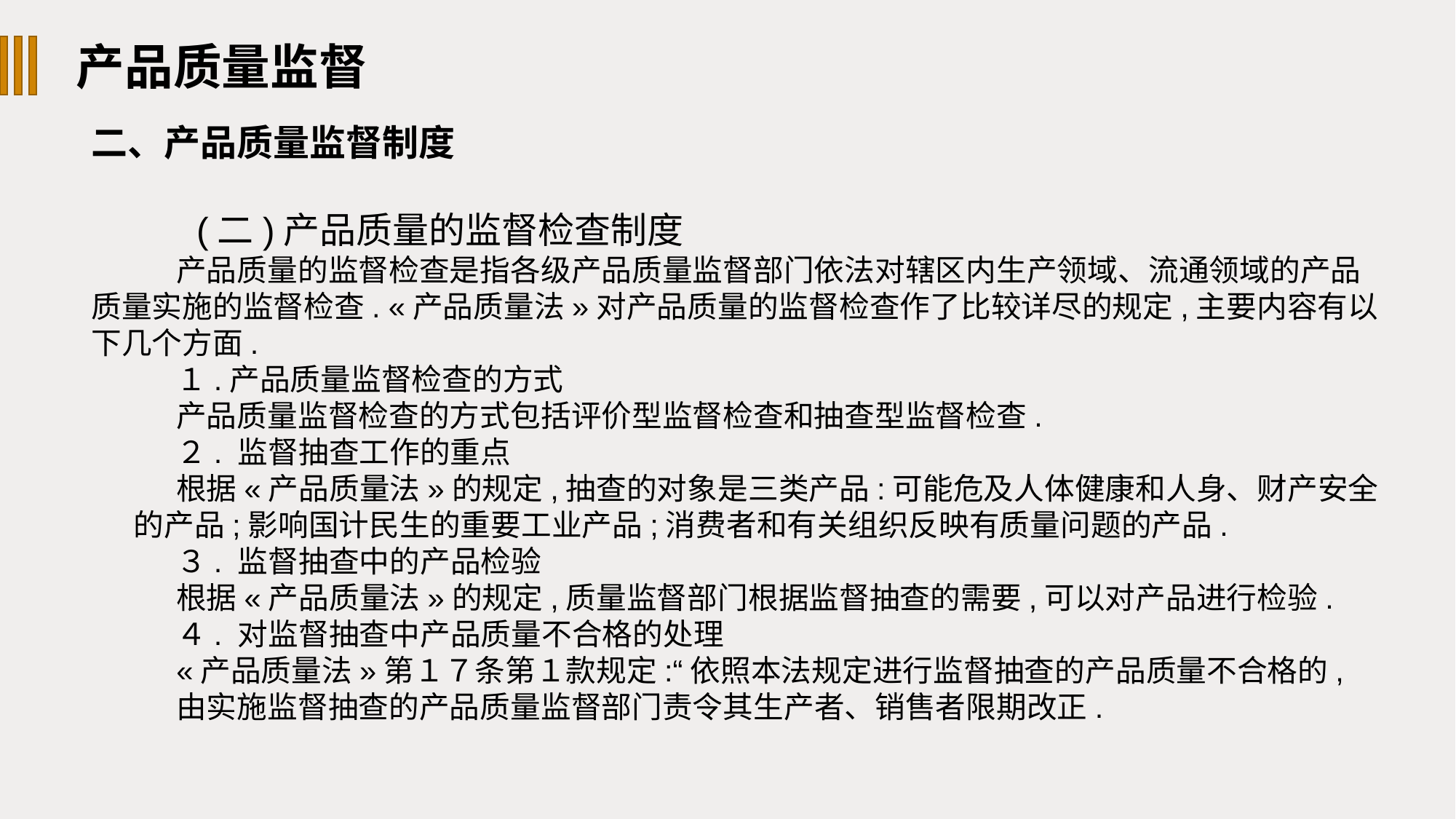

产品质量监督

二、产品质量监督制度

  (二)产品质量的监督检查制度
产品质量的监督检查是指各级产品质量监督部门依法对辖区内生产领域、流通领域的产品质量实施的监督检查. «产品质量法»对产品质量的监督检查作了比较详尽的规定,主要内容有以下几个方面.
１.产品质量监督检查的方式
产品质量监督检查的方式包括评价型监督检查和抽查型监督检查.
２. 监督抽查工作的重点
根据«产品质量法»的规定,抽查的对象是三类产品:可能危及人体健康和人身、财产安全的产品;影响国计民生的重要工业产品;消费者和有关组织反映有质量问题的产品.
３. 监督抽查中的产品检验
根据«产品质量法»的规定,质量监督部门根据监督抽查的需要,可以对产品进行检验.
４. 对监督抽查中产品质量不合格的处理
«产品质量法»第１７条第１款规定:“依照本法规定进行监督抽查的产品质量不合格的,
由实施监督抽查的产品质量监督部门责令其生产者、销售者限期改正.